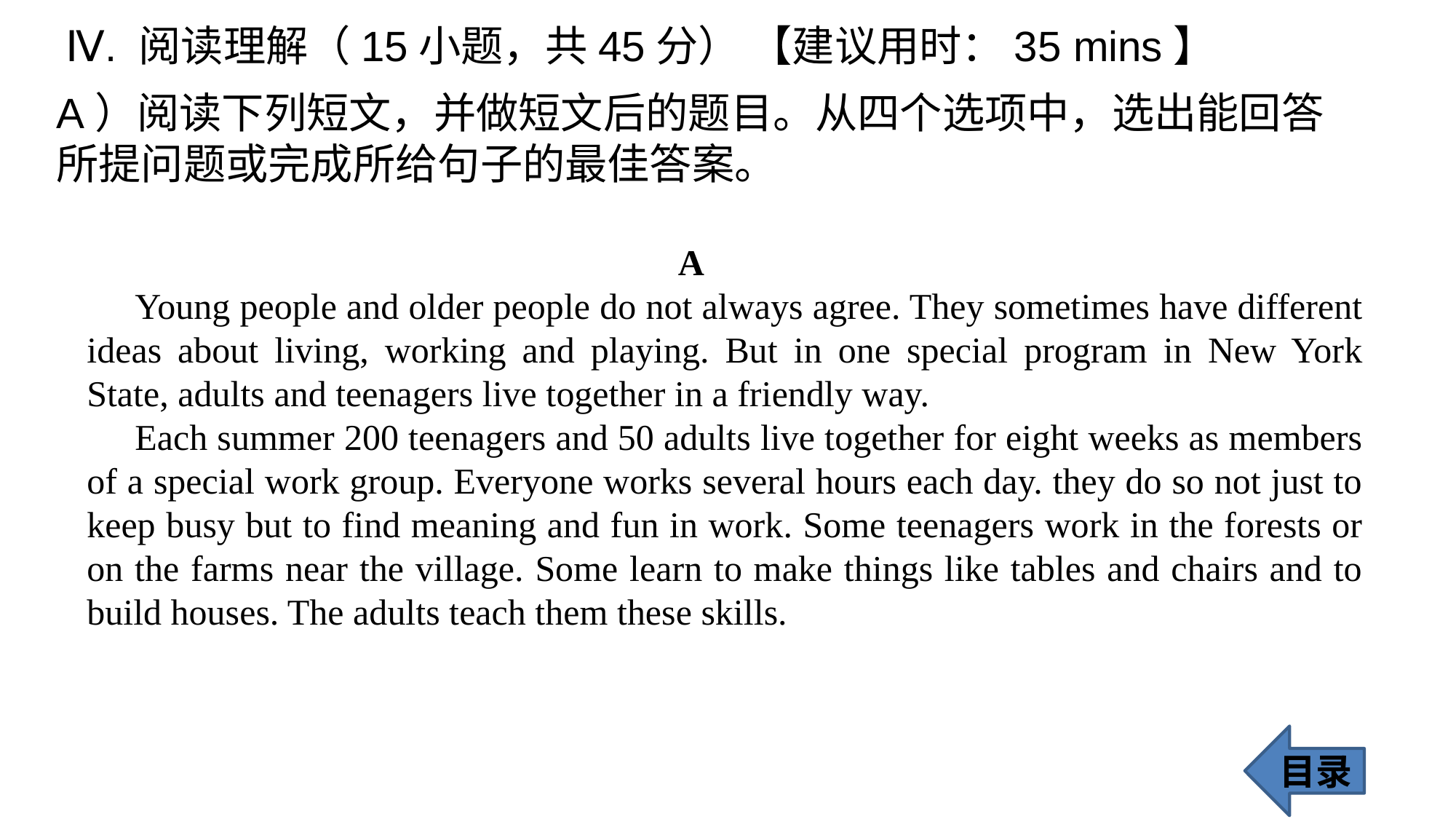

Ⅳ. 阅读理解（15小题，共45分） 【建议用时：35 mins】
A）阅读下列短文，并做短文后的题目。从四个选项中，选出能回答所提问题或完成所给句子的最佳答案。
                                                                 A
     Young people and older people do not always agree. They sometimes have different ideas about living, working and playing. But in one special program in New York State, adults and teenagers live together in a friendly way.
     Each summer 200 teenagers and 50 adults live together for eight weeks as members of a special work group. Everyone works several hours each day. they do so not just to keep busy but to find meaning and fun in work. Some teenagers work in the forests or on the farms near the village. Some learn to make things like tables and chairs and to build houses. The adults teach them these skills.
目录
30